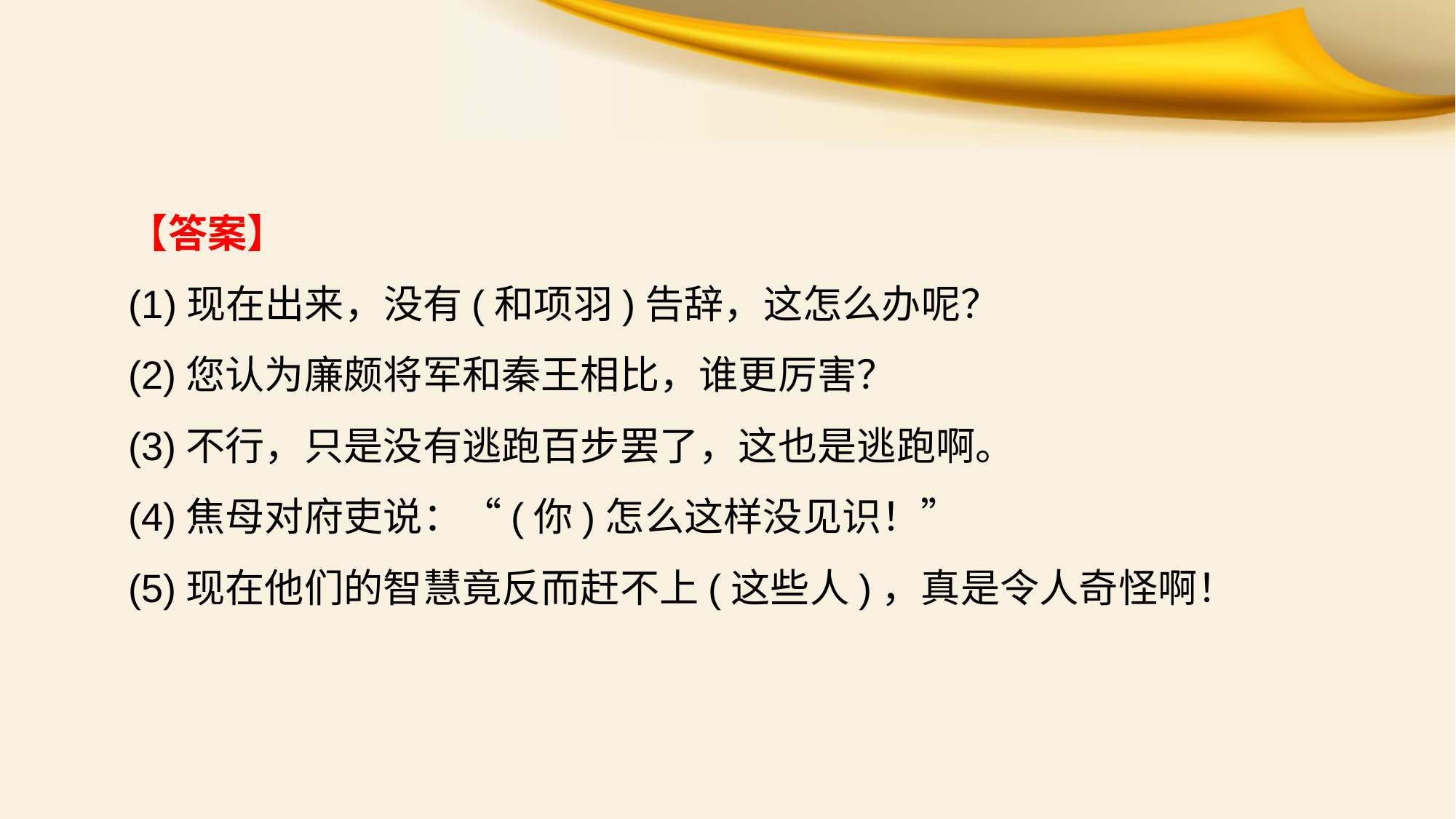

【答案】
(1)现在出来，没有(和项羽)告辞，这怎么办呢？
(2)您认为廉颇将军和秦王相比，谁更厉害？
(3)不行，只是没有逃跑百步罢了，这也是逃跑啊。
(4)焦母对府吏说：“(你)怎么这样没见识！”
(5)现在他们的智慧竟反而赶不上(这些人)，真是令人奇怪啊！